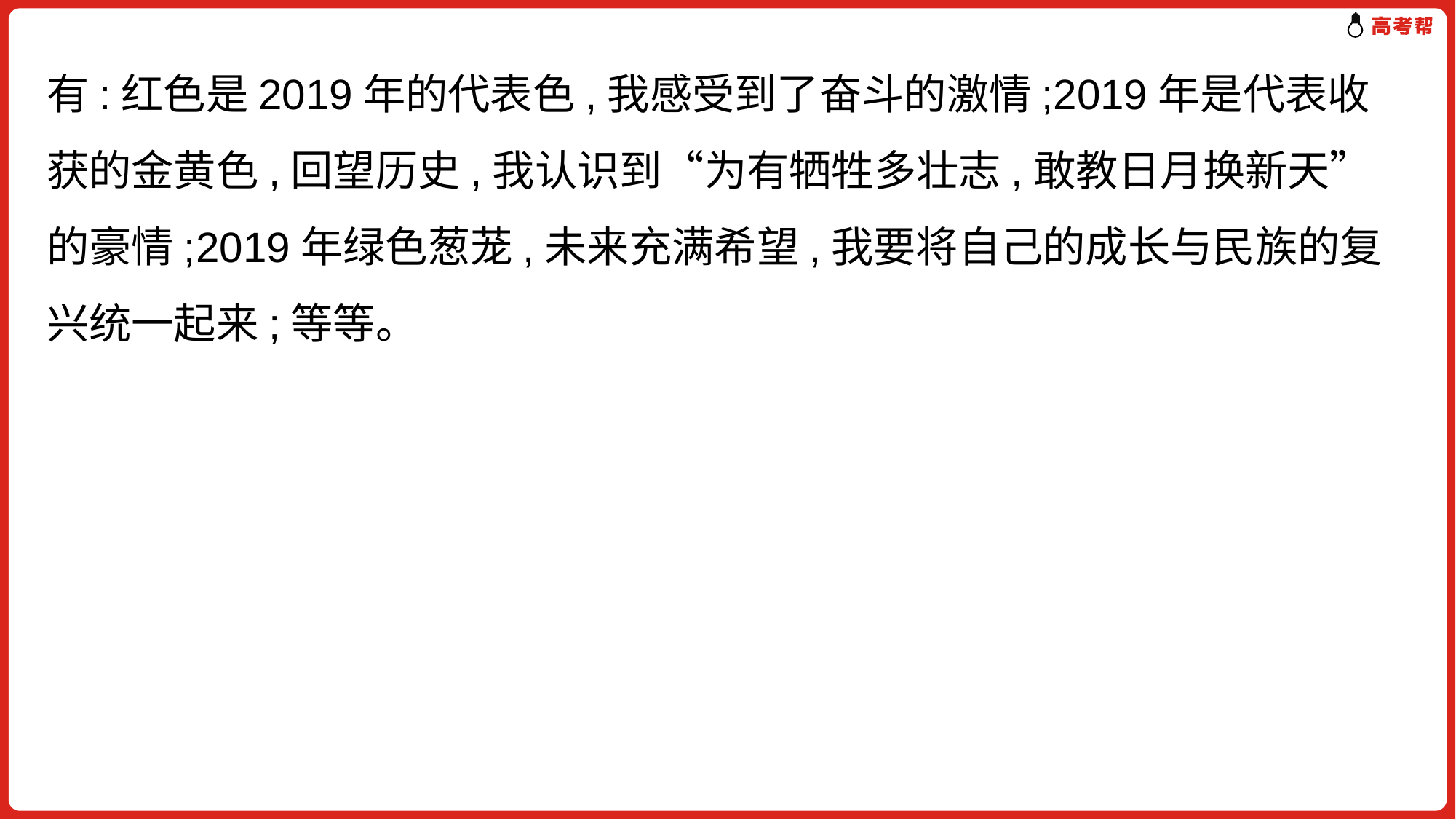

有:红色是2019年的代表色,我感受到了奋斗的激情;2019年是代表收获的金黄色,回望历史,我认识到“为有牺牲多壮志,敢教日月换新天”的豪情;2019年绿色葱茏,未来充满希望,我要将自己的成长与民族的复兴统一起来;等等。